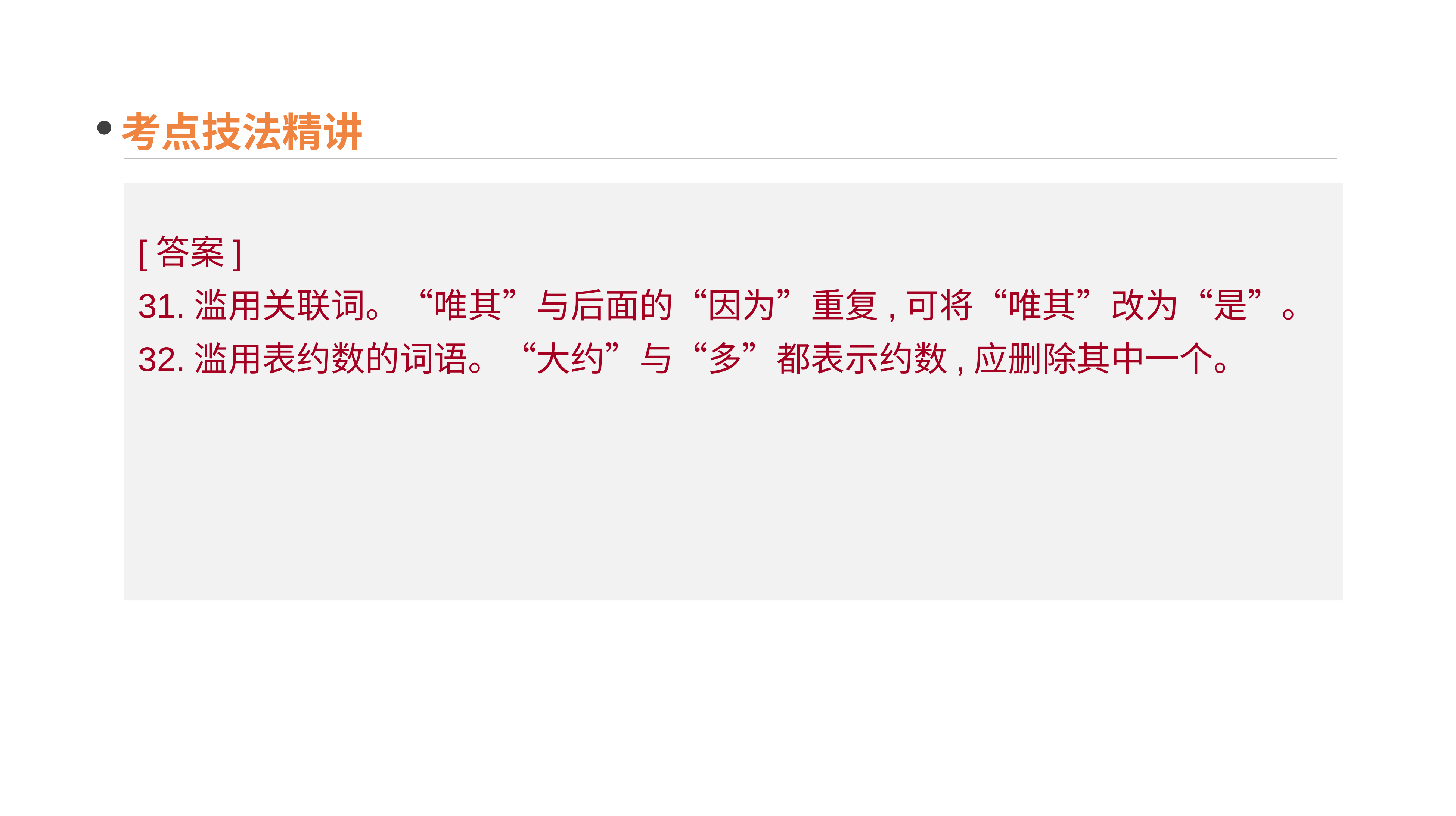

考点技法精讲

[答案]
31.滥用关联词。“唯其”与后面的“因为”重复,可将“唯其”改为“是”。
32.滥用表约数的词语。“大约”与“多”都表示约数,应删除其中一个。